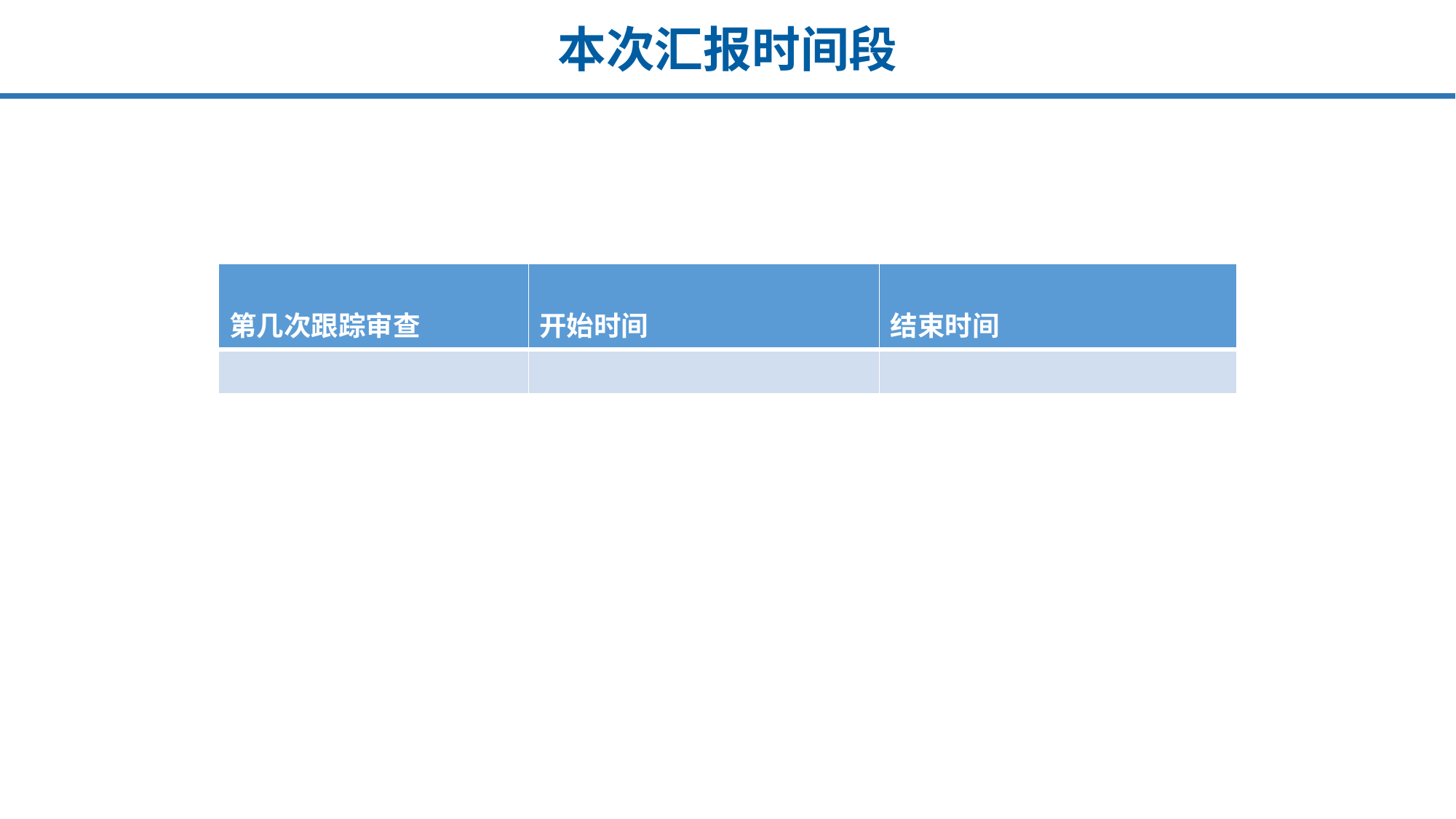

# 本次汇报时间段
| 第几次跟踪审查 | 开始时间 | 结束时间 |
| --- | --- | --- |
|  |  |  |